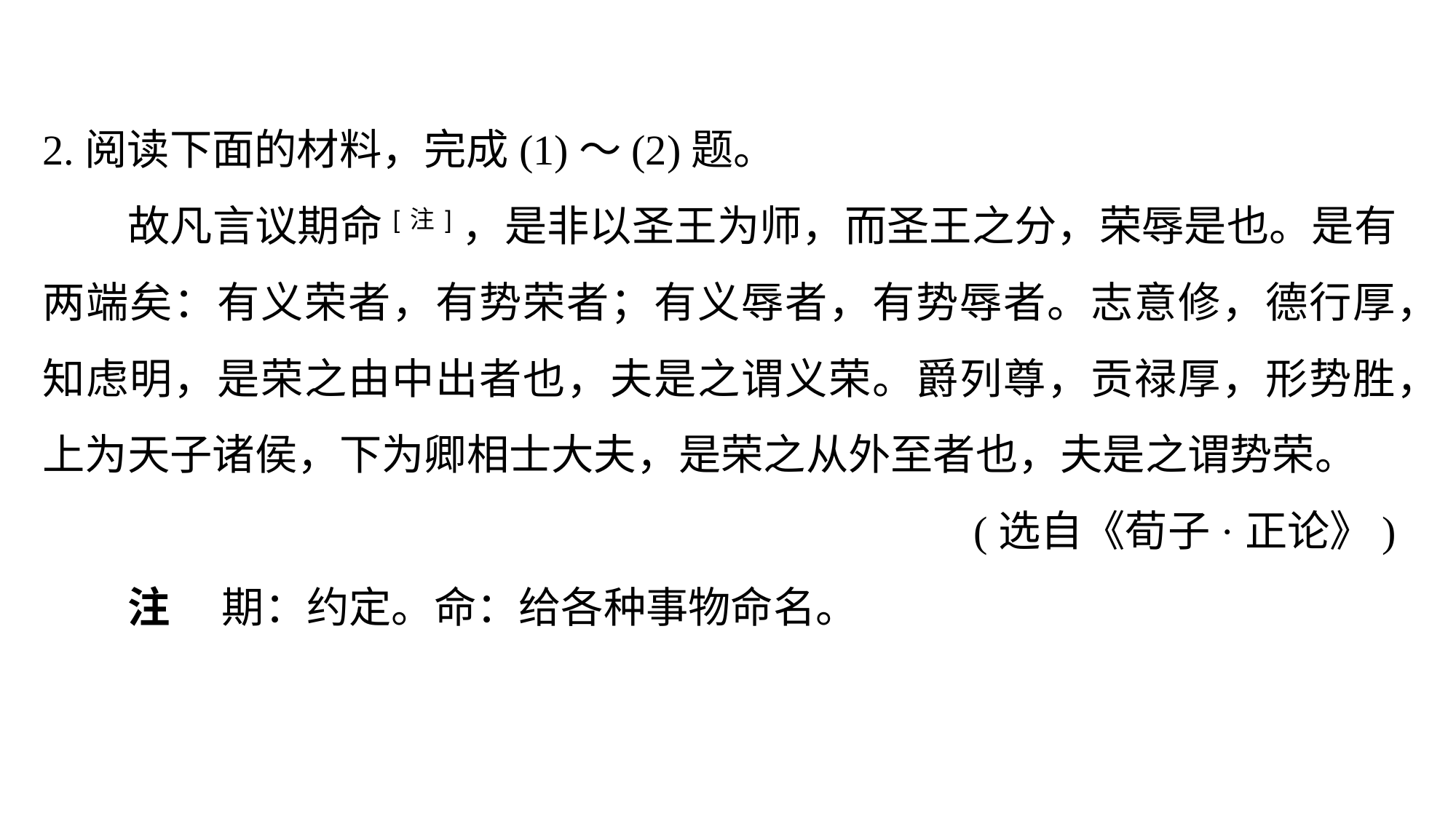

2.阅读下面的材料，完成(1)～(2)题。
故凡言议期命[注]，是非以圣王为师，而圣王之分，荣辱是也。是有两端矣：有义荣者，有势荣者；有义辱者，有势辱者。志意修，德行厚，知虑明，是荣之由中出者也，夫是之谓义荣。爵列尊，贡禄厚，形势胜，上为天子诸侯，下为卿相士大夫，是荣之从外至者也，夫是之谓势荣。
(选自《荀子·正论》)
注 　期：约定。命：给各种事物命名。